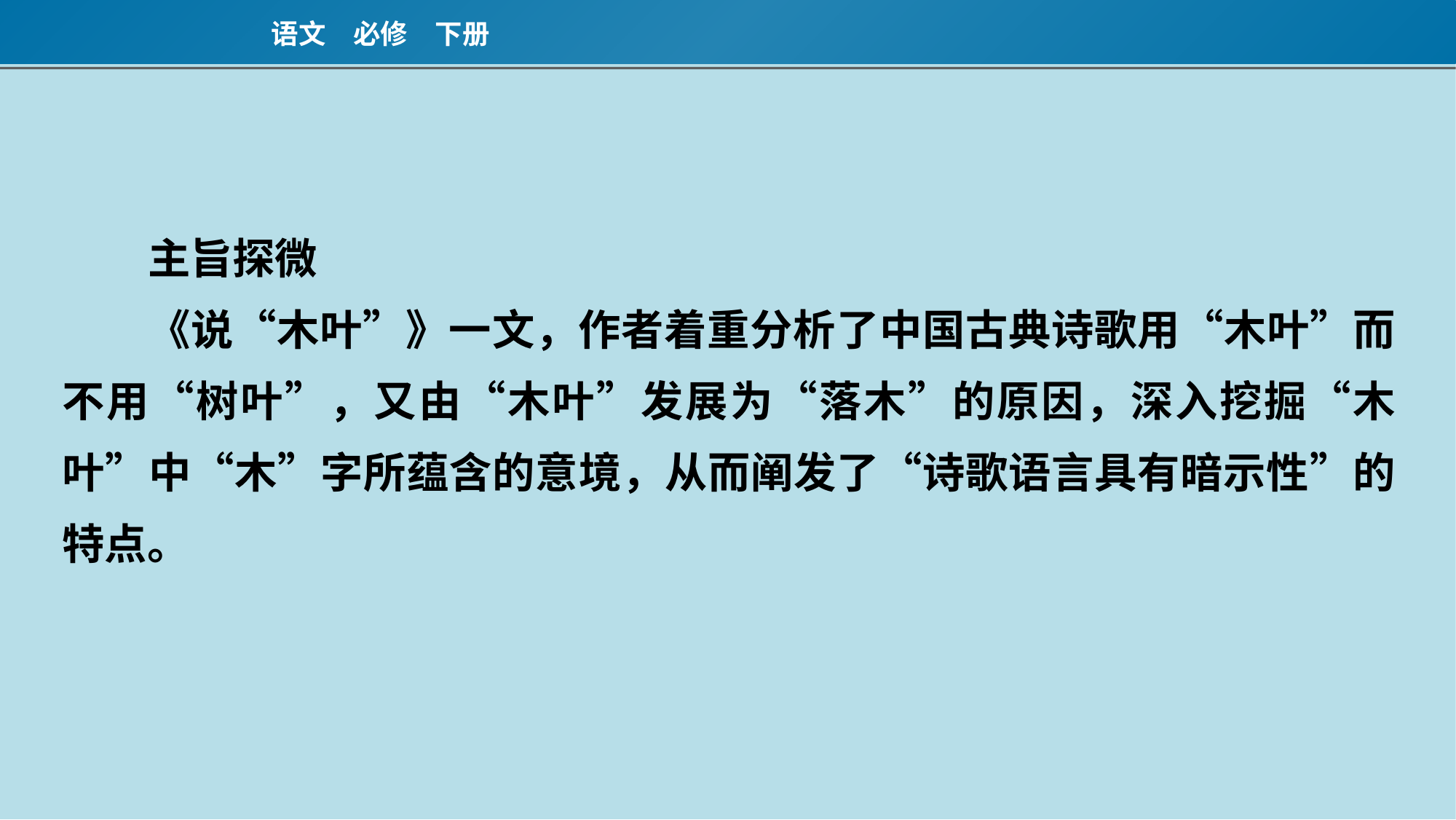

主旨探微
《说“木叶”》一文，作者着重分析了中国古典诗歌用“木叶”而不用“树叶”，又由“木叶”发展为“落木”的原因，深入挖掘“木叶”中“木”字所蕴含的意境，从而阐发了“诗歌语言具有暗示性”的特点。